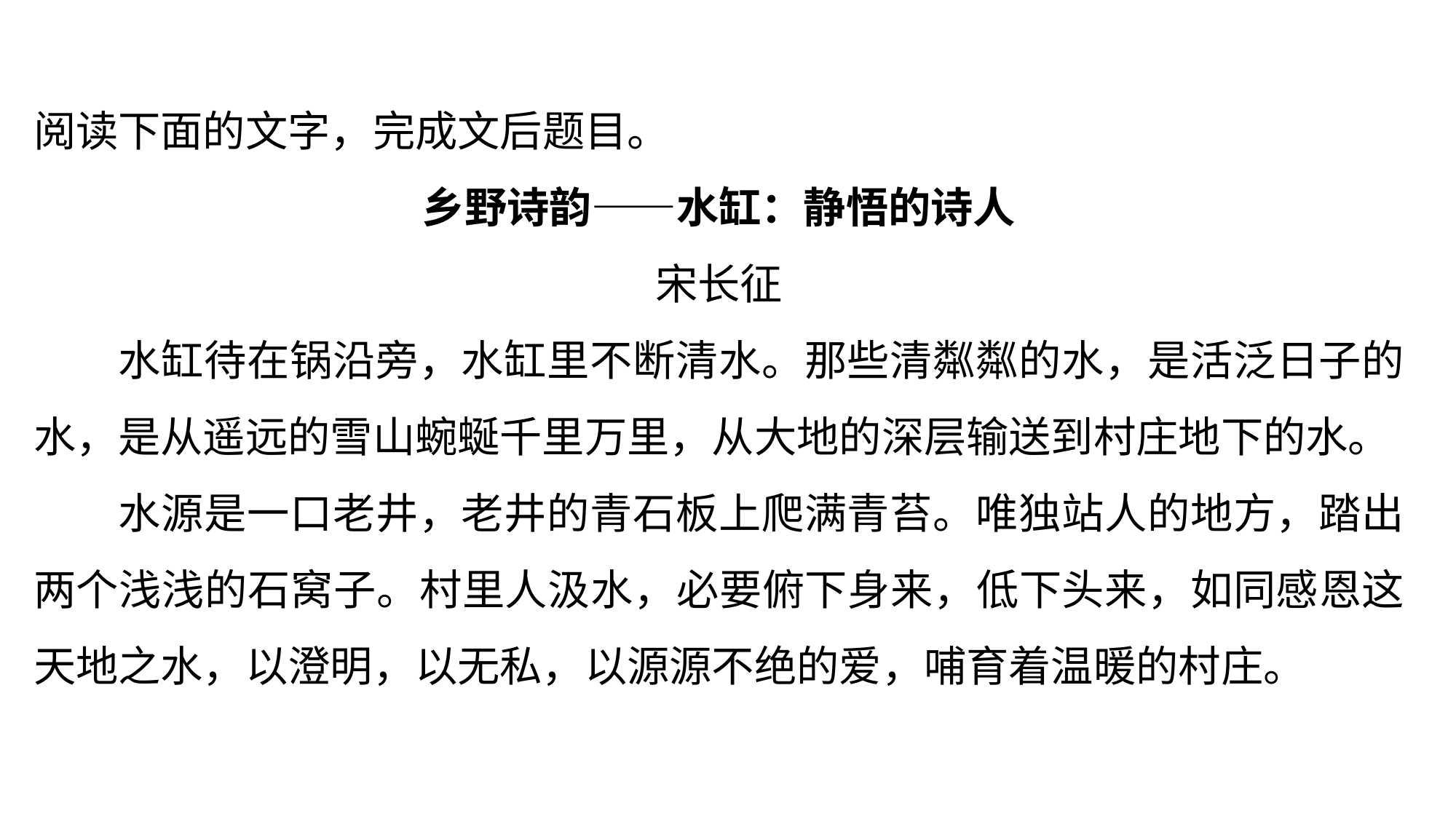

阅读下面的文字，完成文后题目。
乡野诗韵——水缸：静悟的诗人
宋长征
水缸待在锅沿旁，水缸里不断清水。那些清粼粼的水，是活泛日子的水，是从遥远的雪山蜿蜒千里万里，从大地的深层输送到村庄地下的水。
水源是一口老井，老井的青石板上爬满青苔。唯独站人的地方，踏出两个浅浅的石窝子。村里人汲水，必要俯下身来，低下头来，如同感恩这天地之水，以澄明，以无私，以源源不绝的爱，哺育着温暖的村庄。